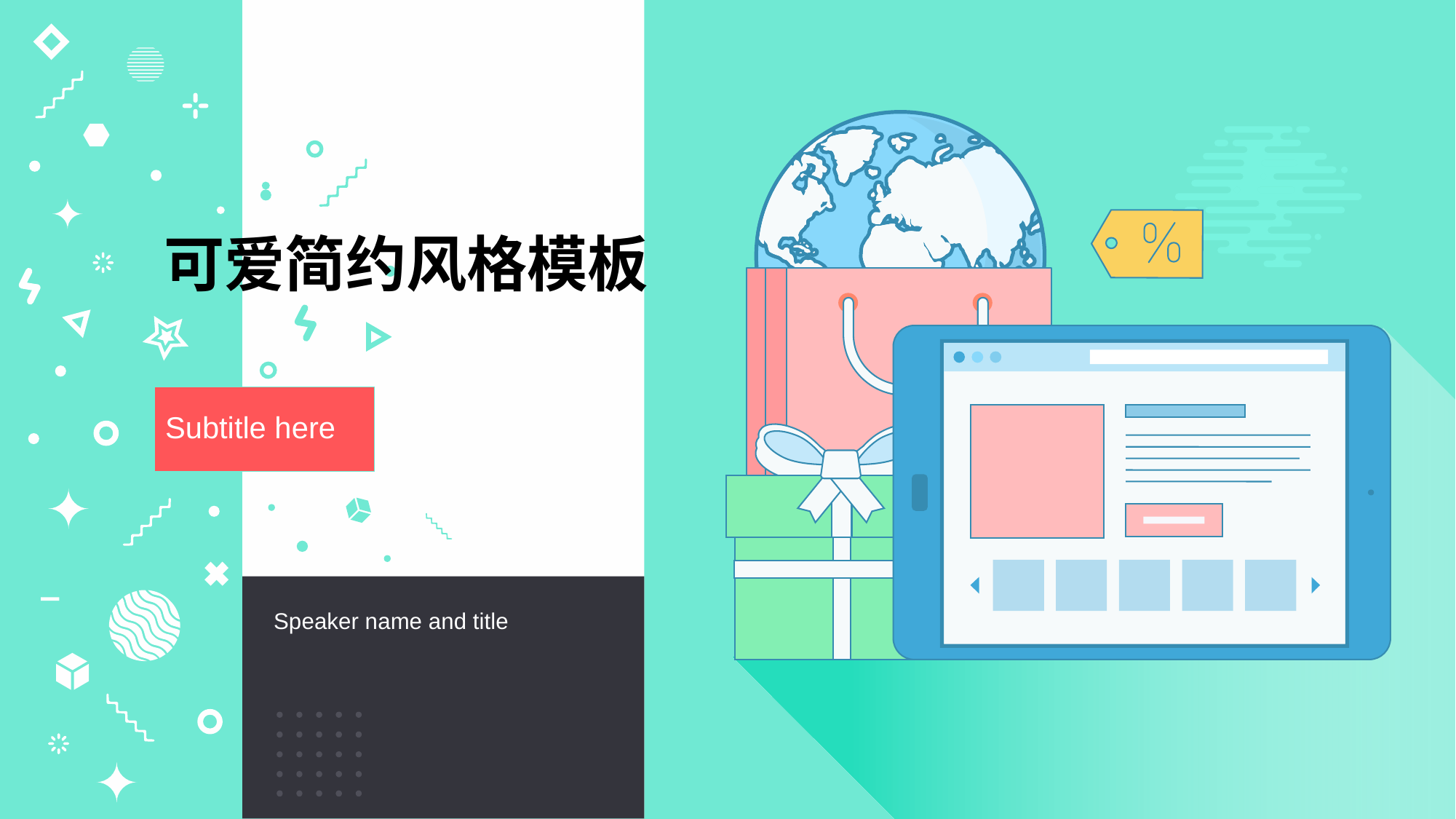

# 可爱简约风格模板
Subtitle here
Speaker name and title